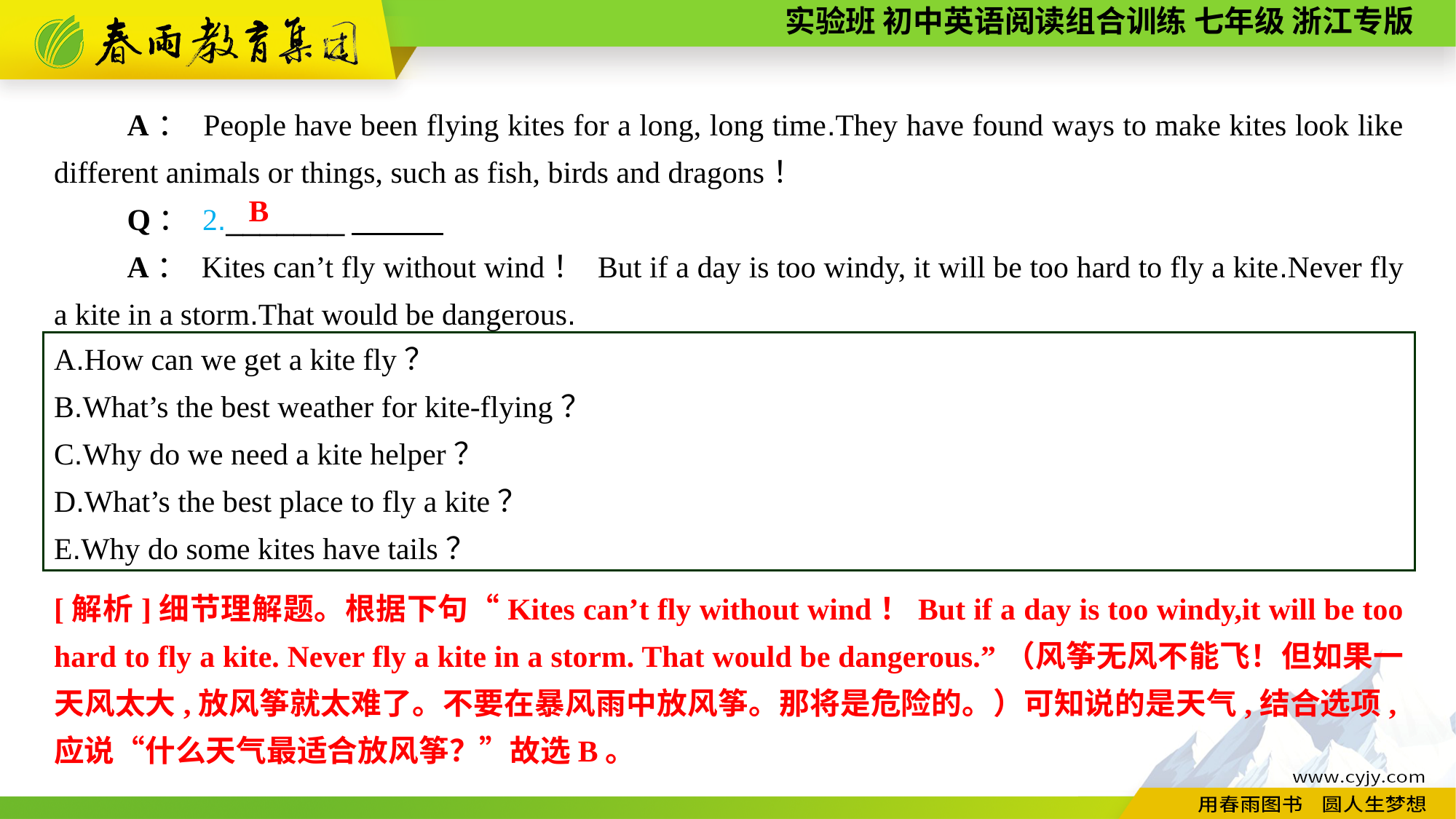

A： People have been flying kites for a long, long time.They have found ways to make kites look like different animals or things, such as fish, birds and dragons！
Q： 2._______
A： Kites can’t fly without wind！ But if a day is too windy, it will be too hard to fly a kite.Never fly a kite in a storm.That would be dangerous.
B
A.How can we get a kite fly？
B.What’s the best weather for kite-flying？
C.Why do we need a kite helper？
D.What’s the best place to fly a kite？
E.Why do some kites have tails？

[解析]细节理解题。根据下句“Kites can’t fly without wind！But if a day is too windy,it will be too hard to fly a kite. Never fly a kite in a storm. That would be dangerous.”（风筝无风不能飞！但如果一天风太大,放风筝就太难了。不要在暴风雨中放风筝。那将是危险的。）可知说的是天气,结合选项,应说“什么天气最适合放风筝？”故选B。